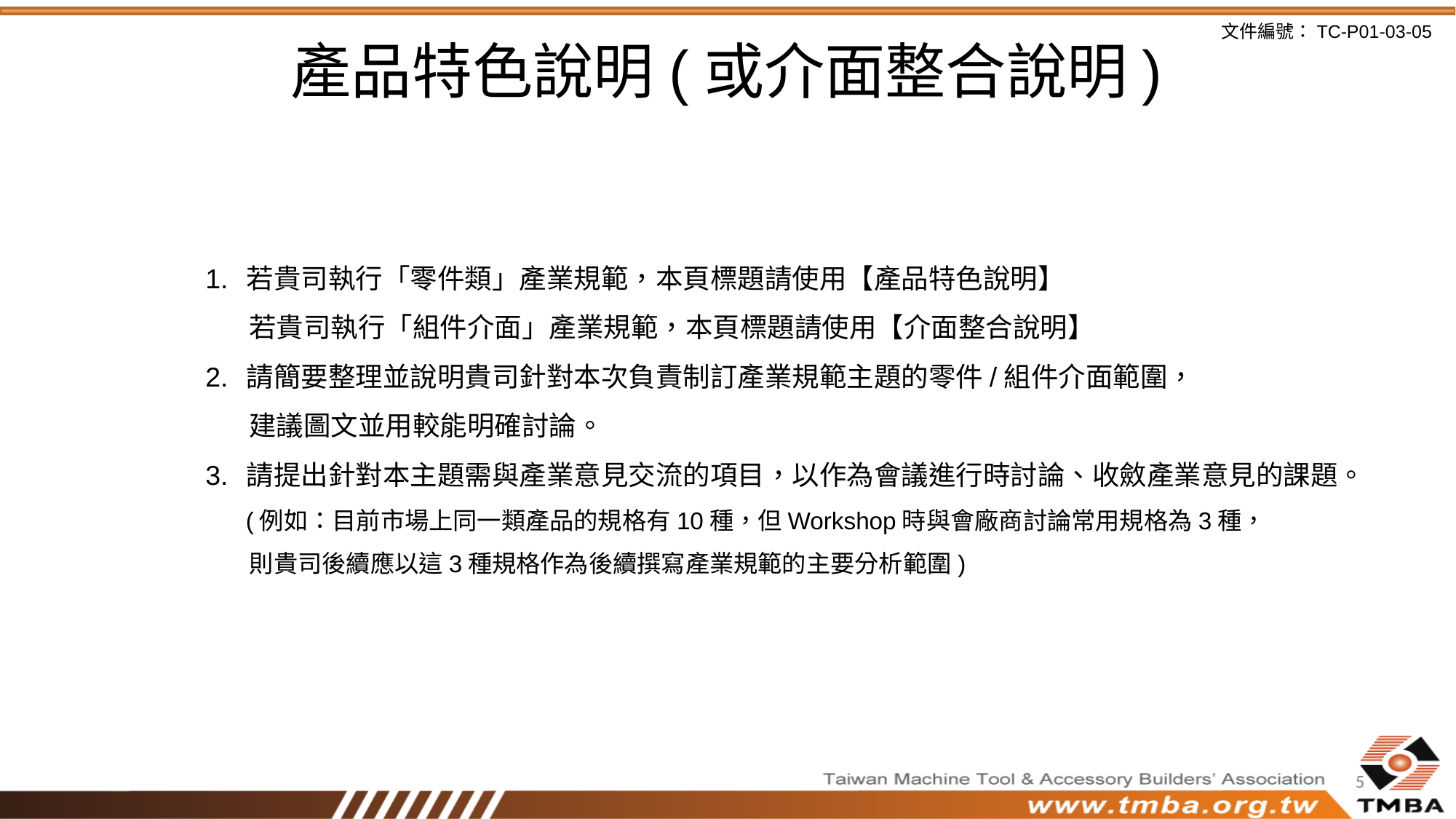

# 產品特色說明(或介面整合說明)
若貴司執行「零件類」產業規範，本頁標題請使用【產品特色說明】
      若貴司執行「組件介面」產業規範，本頁標題請使用【介面整合說明】
請簡要整理並說明貴司針對本次負責制訂產業規範主題的零件/組件介面範圍，
      建議圖文並用較能明確討論。
請提出針對本主題需與產業意見交流的項目，以作為會議進行時討論、收斂產業意見的課題。
      (例如：目前市場上同一類產品的規格有10種，但Workshop時與會廠商討論常用規格為3種，
       則貴司後續應以這3種規格作為後續撰寫產業規範的主要分析範圍)

5